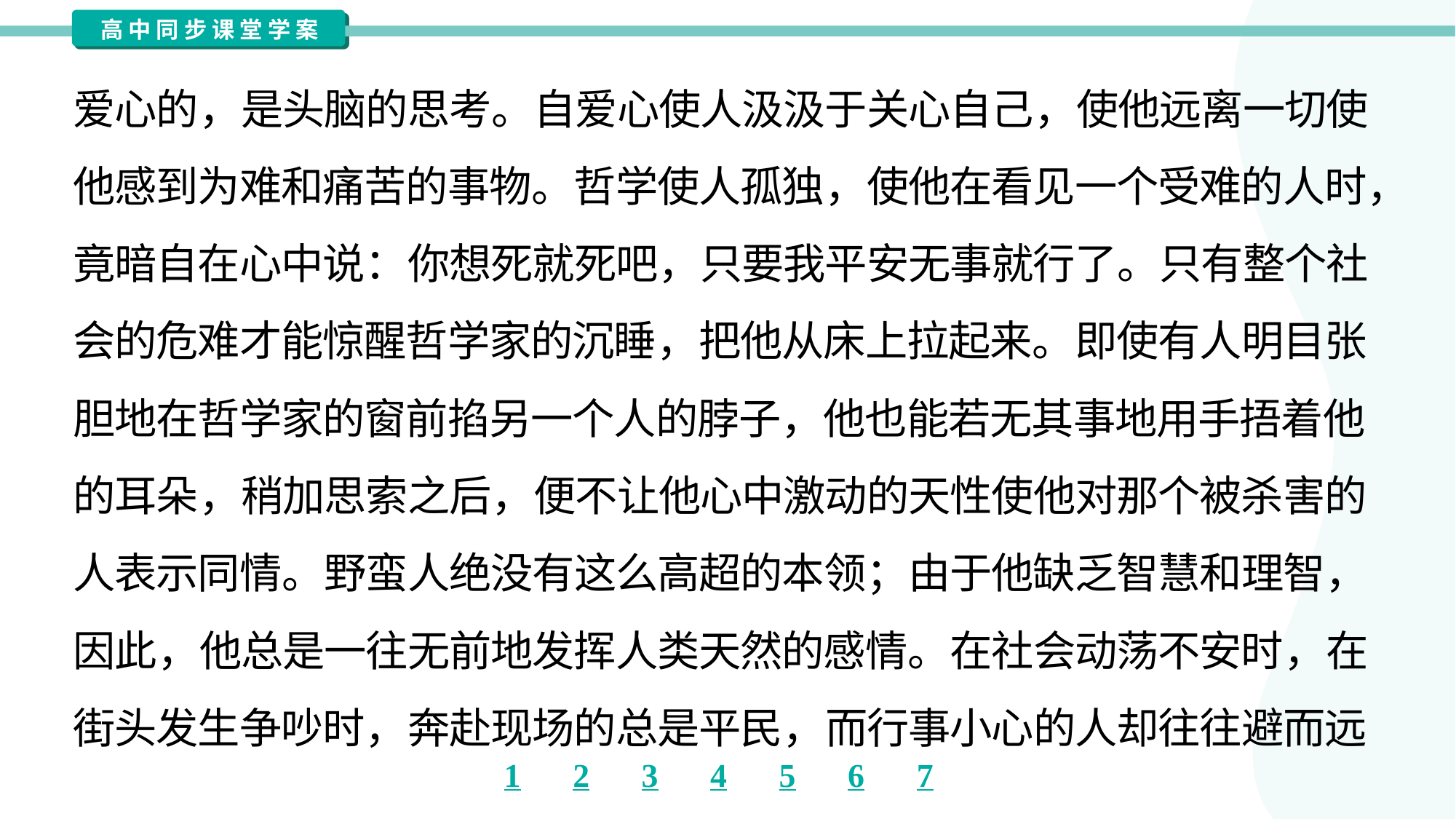

爱心的，是头脑的思考。自爱心使人汲汲于关心自己，使他远离一切使
他感到为难和痛苦的事物。哲学使人孤独，使他在看见一个受难的人时，
竟暗自在心中说：你想死就死吧，只要我平安无事就行了。只有整个社
会的危难才能惊醒哲学家的沉睡，把他从床上拉起来。即使有人明目张
胆地在哲学家的窗前掐另一个人的脖子，他也能若无其事地用手捂着他
的耳朵，稍加思索之后，便不让他心中激动的天性使他对那个被杀害的
人表示同情。野蛮人绝没有这么高超的本领；由于他缺乏智慧和理智，
因此，他总是一往无前地发挥人类天然的感情。在社会动荡不安时，在
街头发生争吵时，奔赴现场的总是平民，而行事小心的人却往往避而远